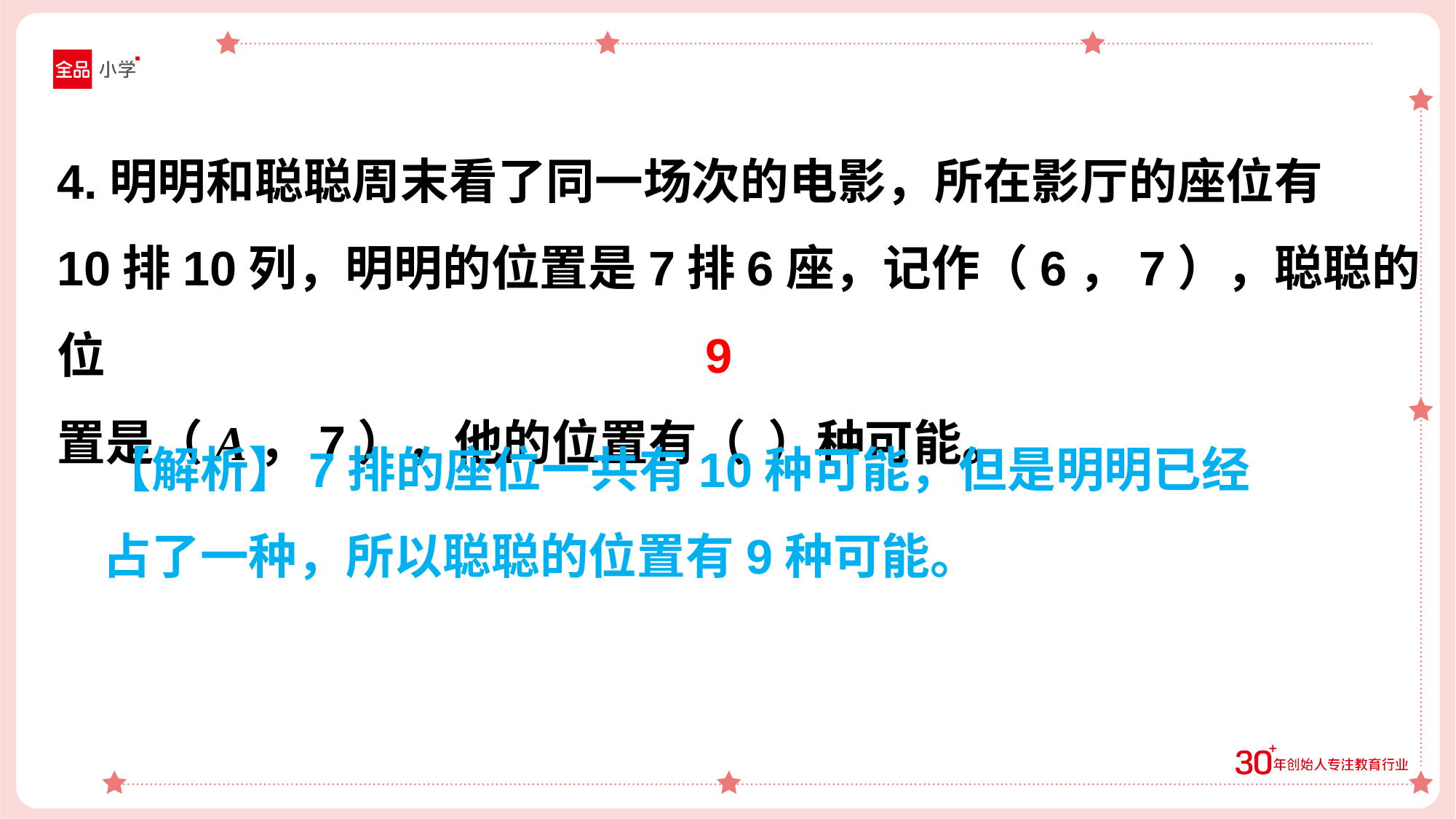

4.明明和聪聪周末看了同一场次的电影，所在影厅的座位有
10排10列，明明的位置是7排6座，记作（6，7），聪聪的位
置是（A，7），他的位置有（  ）种可能。
9
【解析】7排的座位一共有10种可能，但是明明已经
占了一种，所以聪聪的位置有9种可能。